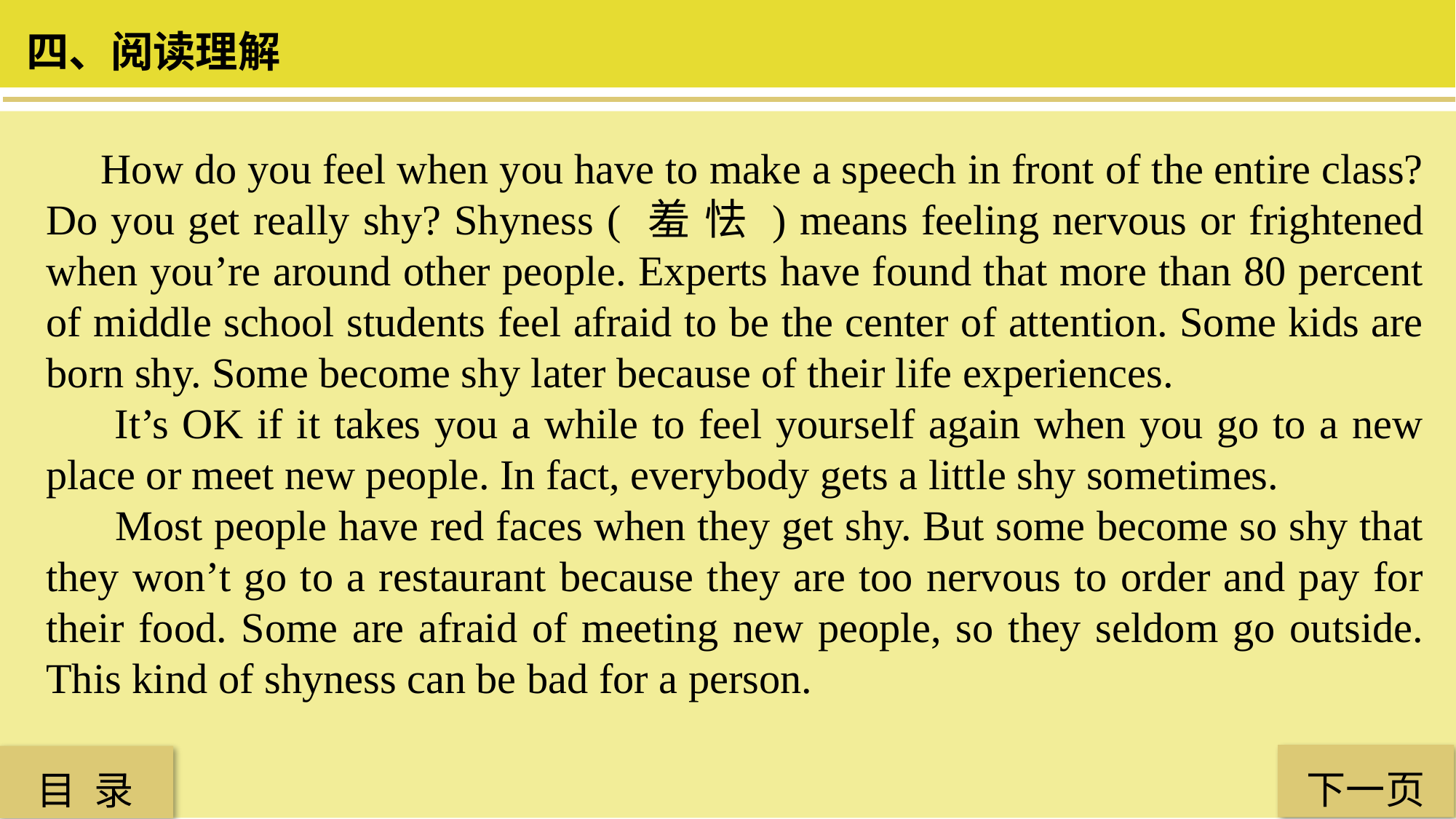

四、阅读理解
     How do you feel when you have to make a speech in front of the entire class? Do you get really shy? Shyness ( 羞 怯 ) means feeling nervous or frightened when you’re around other people. Experts have found that more than 80 percent of middle school students feel afraid to be the center of attention. Some kids are born shy. Some become shy later because of their life experiences.
     It’s OK if it takes you a while to feel yourself again when you go to a new place or meet new people. In fact, everybody gets a little shy sometimes.
      Most people have red faces when they get shy. But some become so shy that they won’t go to a restaurant because they are too nervous to order and pay for their food. Some are afraid of meeting new people, so they seldom go outside. This kind of shyness can be bad for a person.